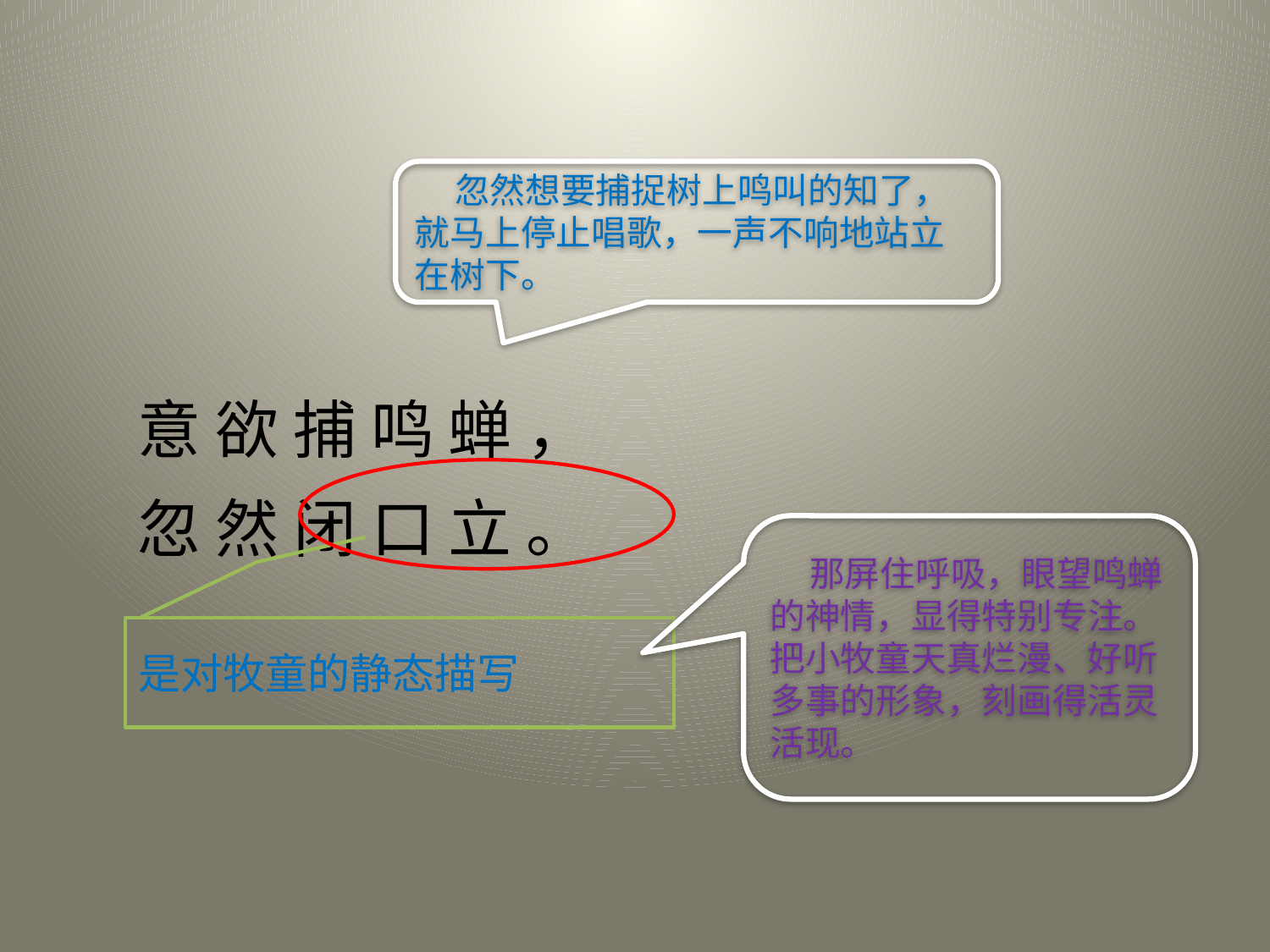

忽然想要捕捉树上鸣叫的知了，就马上停止唱歌，一声不响地站立在树下。
意 欲 捕 鸣 蝉 ，
忽 然 闭 口 立 。

    那屏住呼吸，眼望鸣蝉的神情，显得特别专注。把小牧童天真烂漫、好听多事的形象，刻画得活灵活现。
是对牧童的静态描写